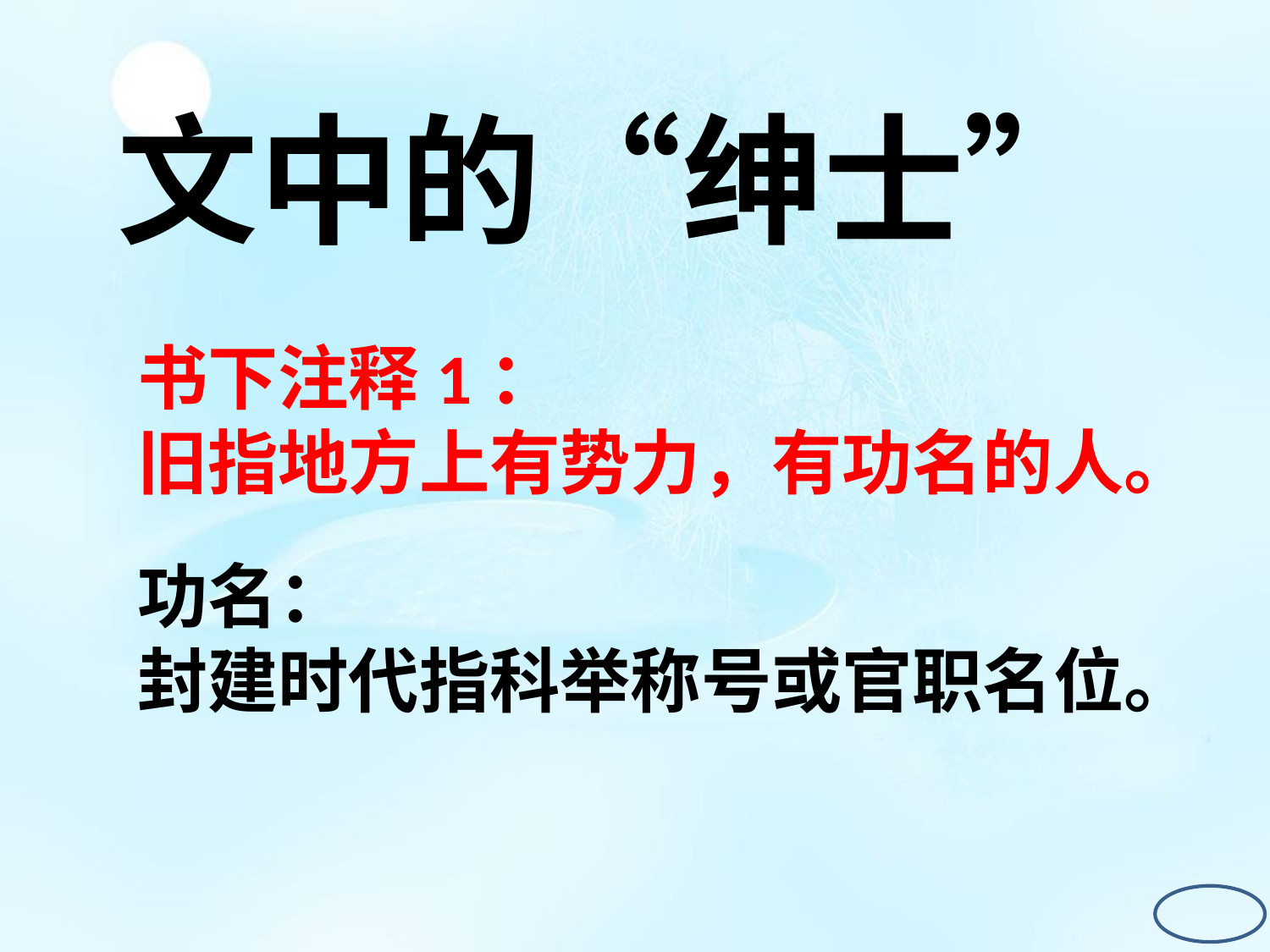

文中的“绅士”

书下注释1：
旧指地方上有势力，有功名的人。
功名：
封建时代指科举称号或官职名位。